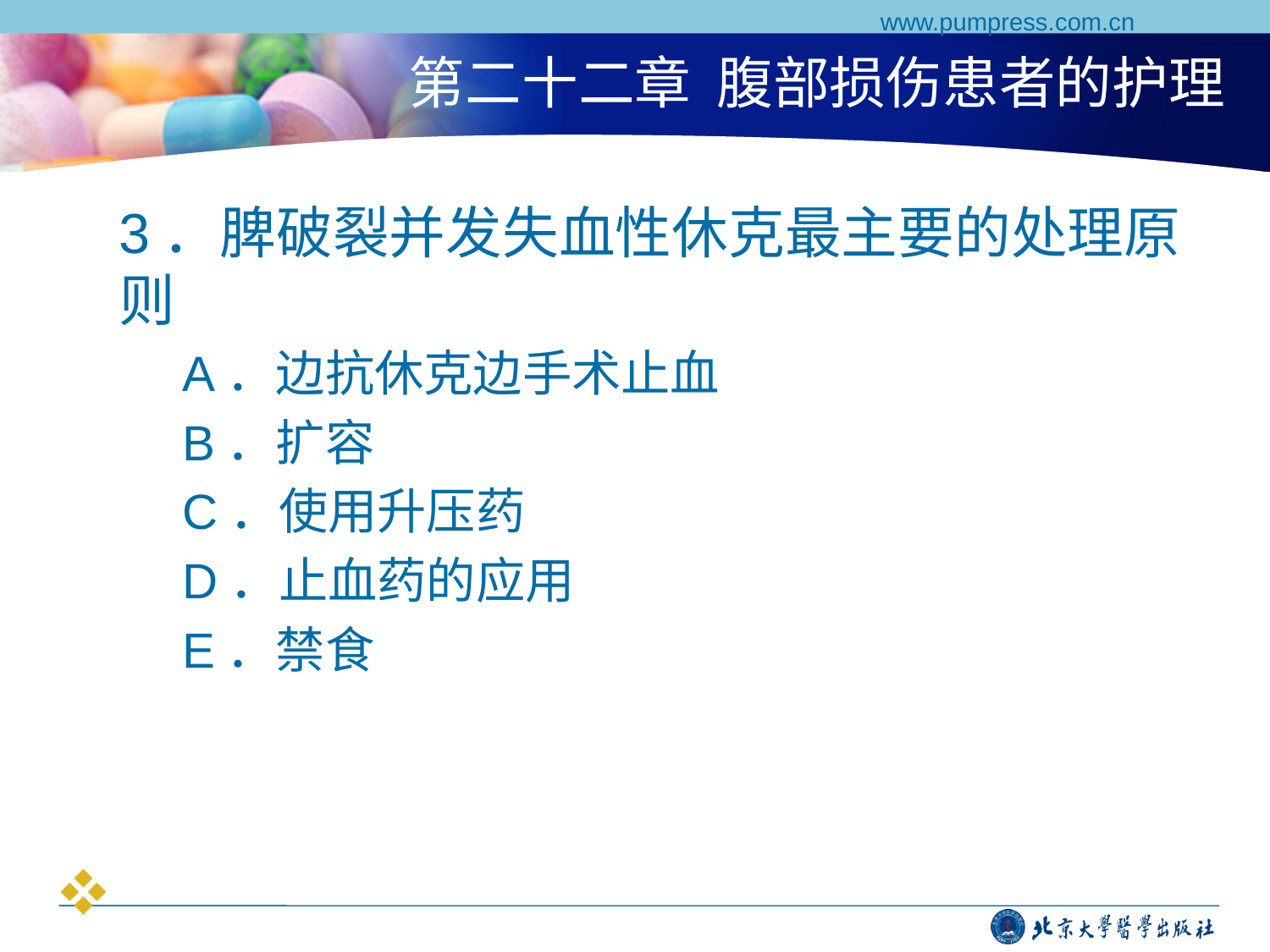

www.pumpress.com.cn
# 第二十二章  腹部损伤患者的护理
3．脾破裂并发失血性休克最主要的处理原则
A．边抗休克边手术止血
B．扩容
C．使用升压药
D．止血药的应用
E．禁食